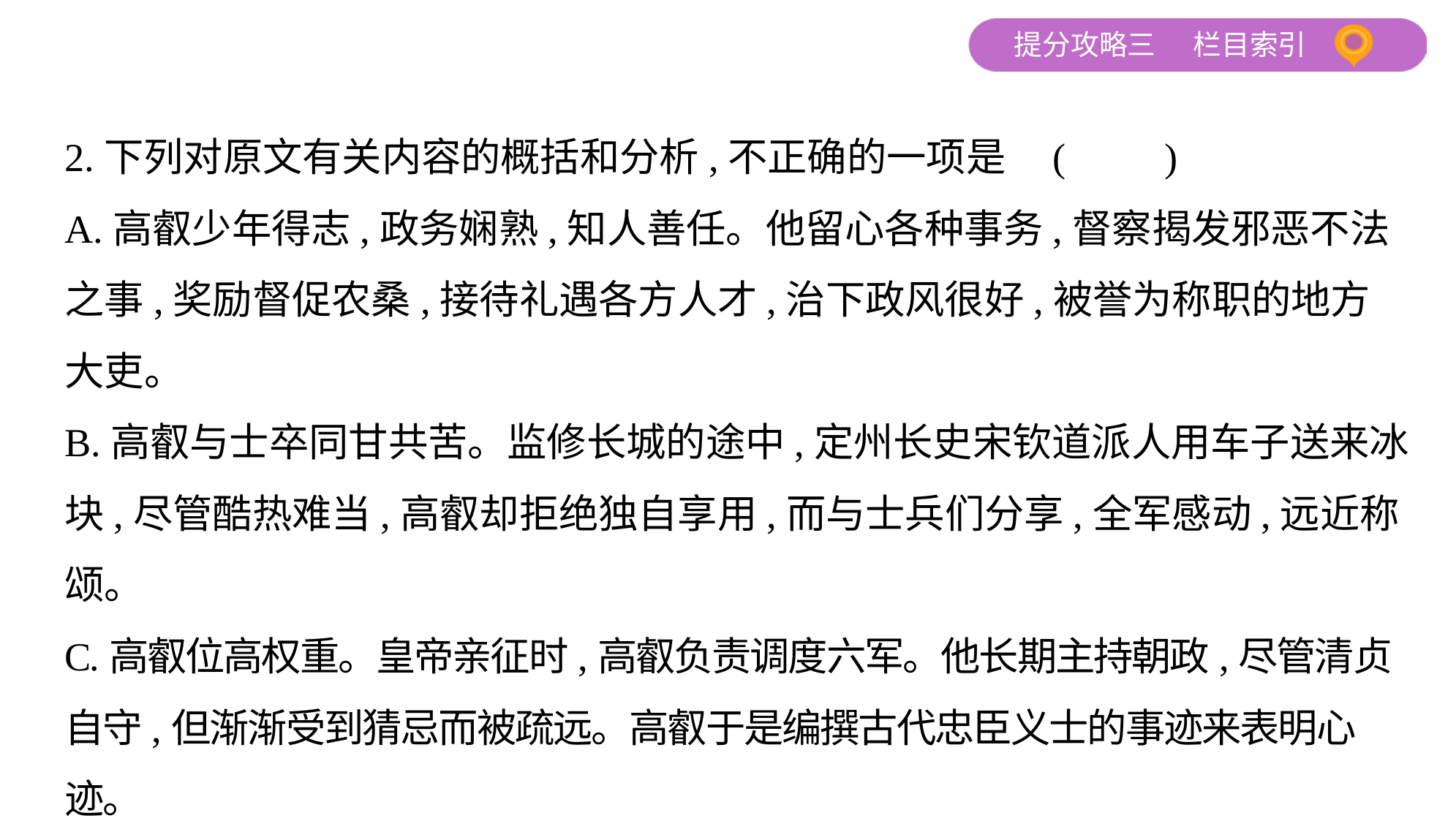

2.下列对原文有关内容的概括和分析,不正确的一项是 (　　)
A.高叡少年得志,政务娴熟,知人善任。他留心各种事务,督察揭发邪恶不法之事,奖励督促农桑,接待礼遇各方人才,治下政风很好,被誉为称职的地方大吏。
B.高叡与士卒同甘共苦。监修长城的途中,定州长史宋钦道派人用车子送来冰块,尽管酷热难当,高叡却拒绝独自享用,而与士兵们分享,全军感动,远近称颂。
C.高叡位高权重。皇帝亲征时,高叡负责调度六军。他长期主持朝政,尽管清贞自守,但渐渐受到猜忌而被疏远。高叡于是编撰古代忠臣义士的事迹来表明心迹。
D.高叡刚正不阿,坚持正义。为了维护国家安定,高叡不惜违抗太后的旨意,
多次进言,要求外放和士开。后来,高叡因此遭到杀害,朝野上下无不痛惜。